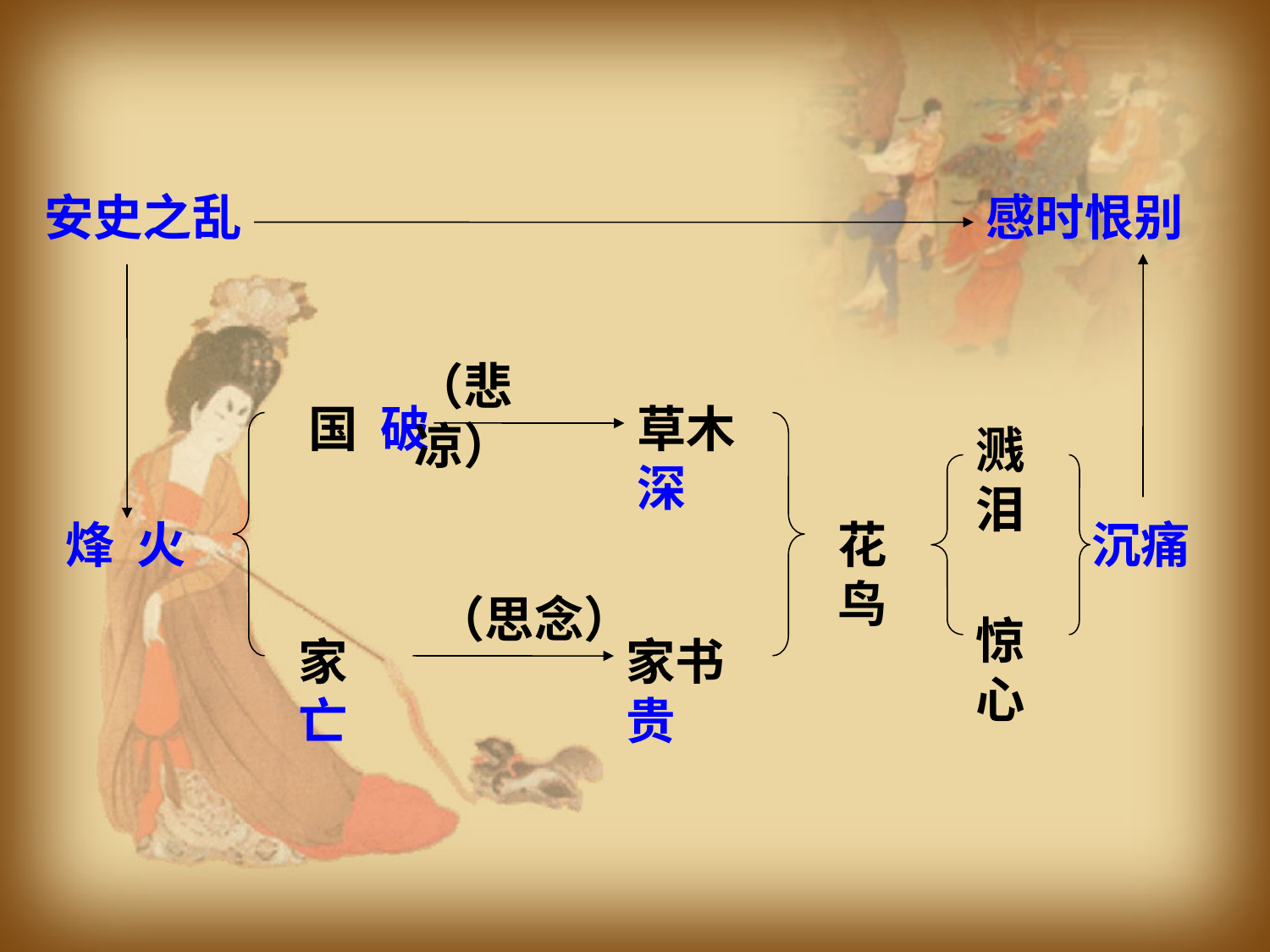

安史之乱
感时恨别

（悲凉）
国  破
草木深

溅泪

烽  火
花鸟
沉痛
（思念）
惊心
家   亡
家书贵